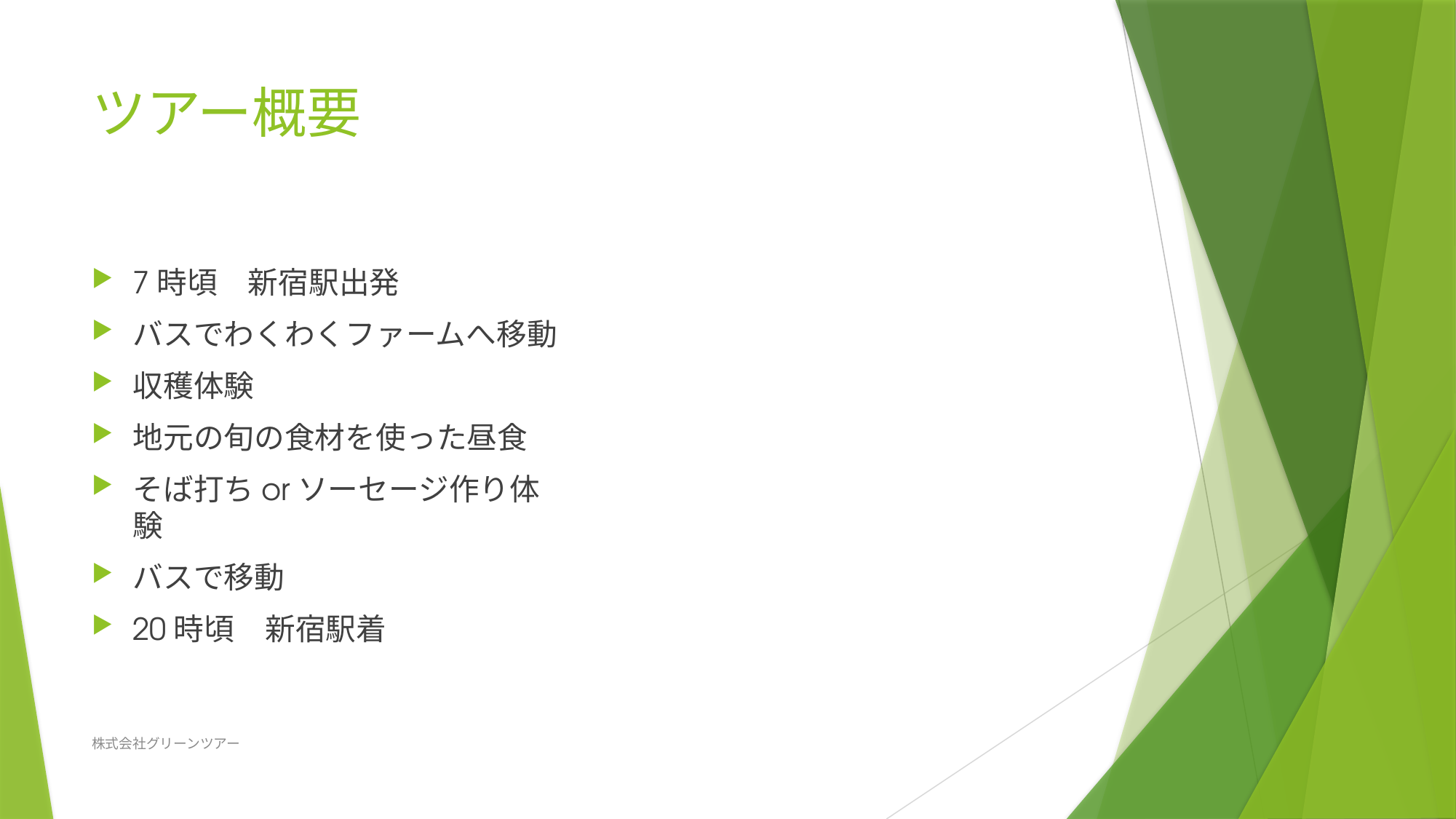

# ツアー概要
7時頃　新宿駅出発
バスでわくわくファームへ移動
収穫体験
地元の旬の食材を使った昼食
そば打ちorソーセージ作り体験
バスで移動
20時頃　新宿駅着

株式会社グリーンツアー